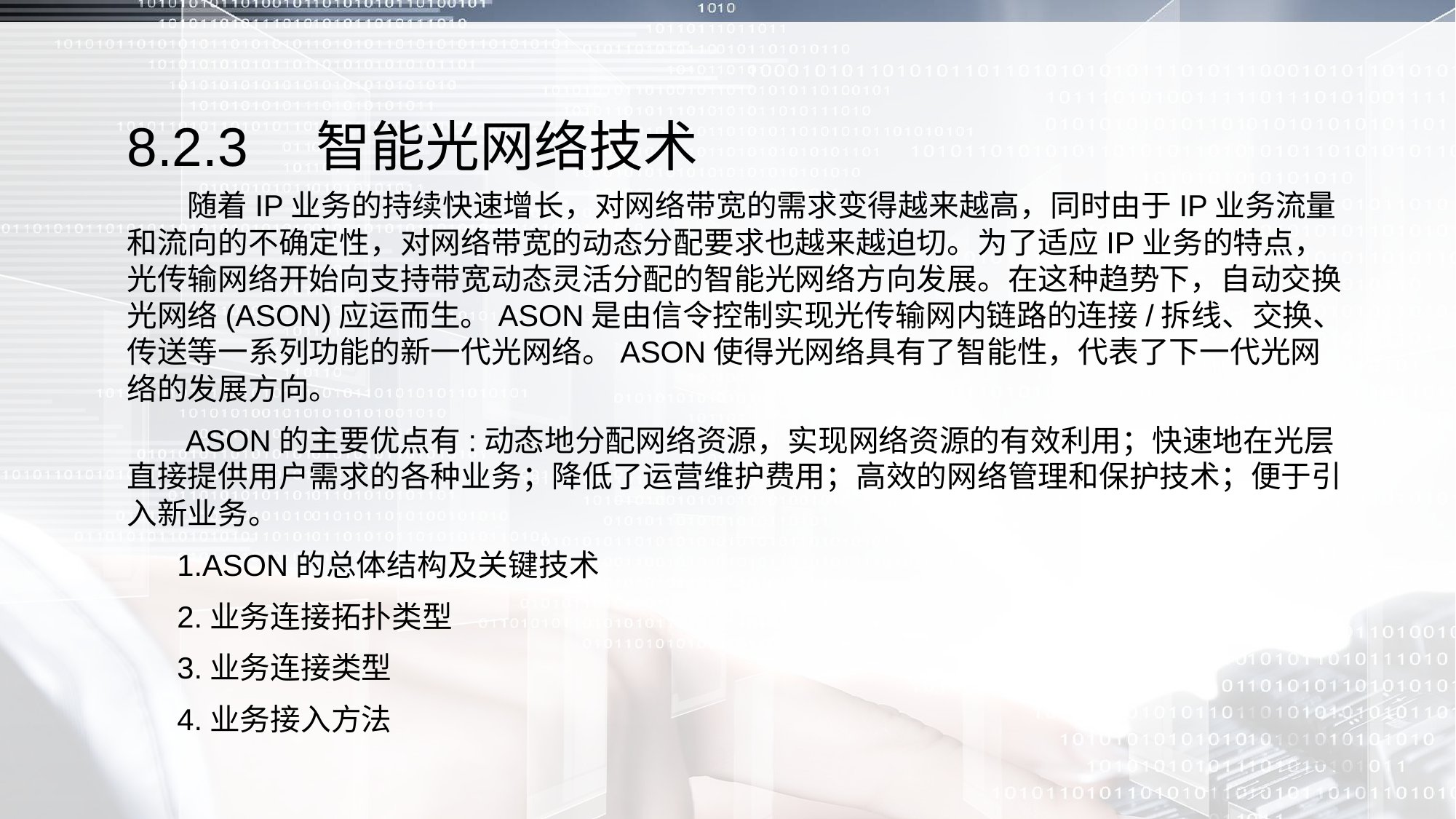

# 8.2.3　智能光网络技术
       随着IP业务的持续快速增长，对网络带宽的需求变得越来越高，同时由于IP业务流量和流向的不确定性，对网络带宽的动态分配要求也越来越迫切。为了适应IP业务的特点，光传输网络开始向支持带宽动态灵活分配的智能光网络方向发展。在这种趋势下，自动交换光网络(ASON)应运而生。ASON是由信令控制实现光传输网内链路的连接/拆线、交换、传送等一系列功能的新一代光网络。ASON使得光网络具有了智能性，代表了下一代光网络的发展方向。
       ASON的主要优点有:动态地分配网络资源，实现网络资源的有效利用；快速地在光层直接提供用户需求的各种业务；降低了运营维护费用；高效的网络管理和保护技术；便于引入新业务。
      1.ASON的总体结构及关键技术
      2.业务连接拓扑类型
      3.业务连接类型
      4.业务接入方法